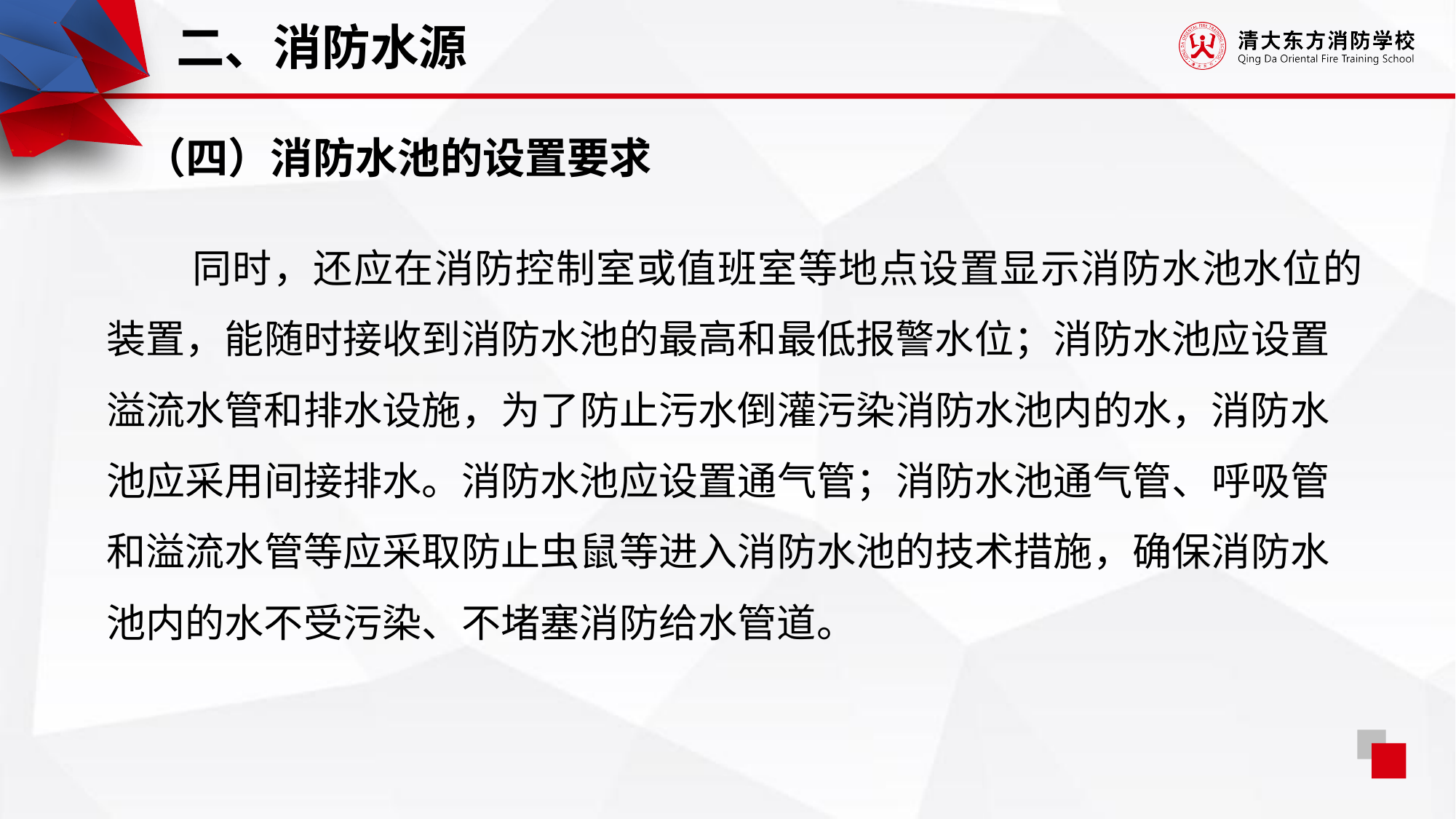

二、消防水源

（四）消防水池的设置要求
同时，还应在消防控制室或值班室等地点设置显示消防水池水位的装置，能随时接收到消防水池的最高和最低报警水位；消防水池应设置溢流水管和排水设施，为了防止污水倒灌污染消防水池内的水，消防水池应采用间接排水。消防水池应设置通气管；消防水池通气管、呼吸管和溢流水管等应采取防止虫鼠等进入消防水池的技术措施，确保消防水池内的水不受污染、不堵塞消防给水管道。